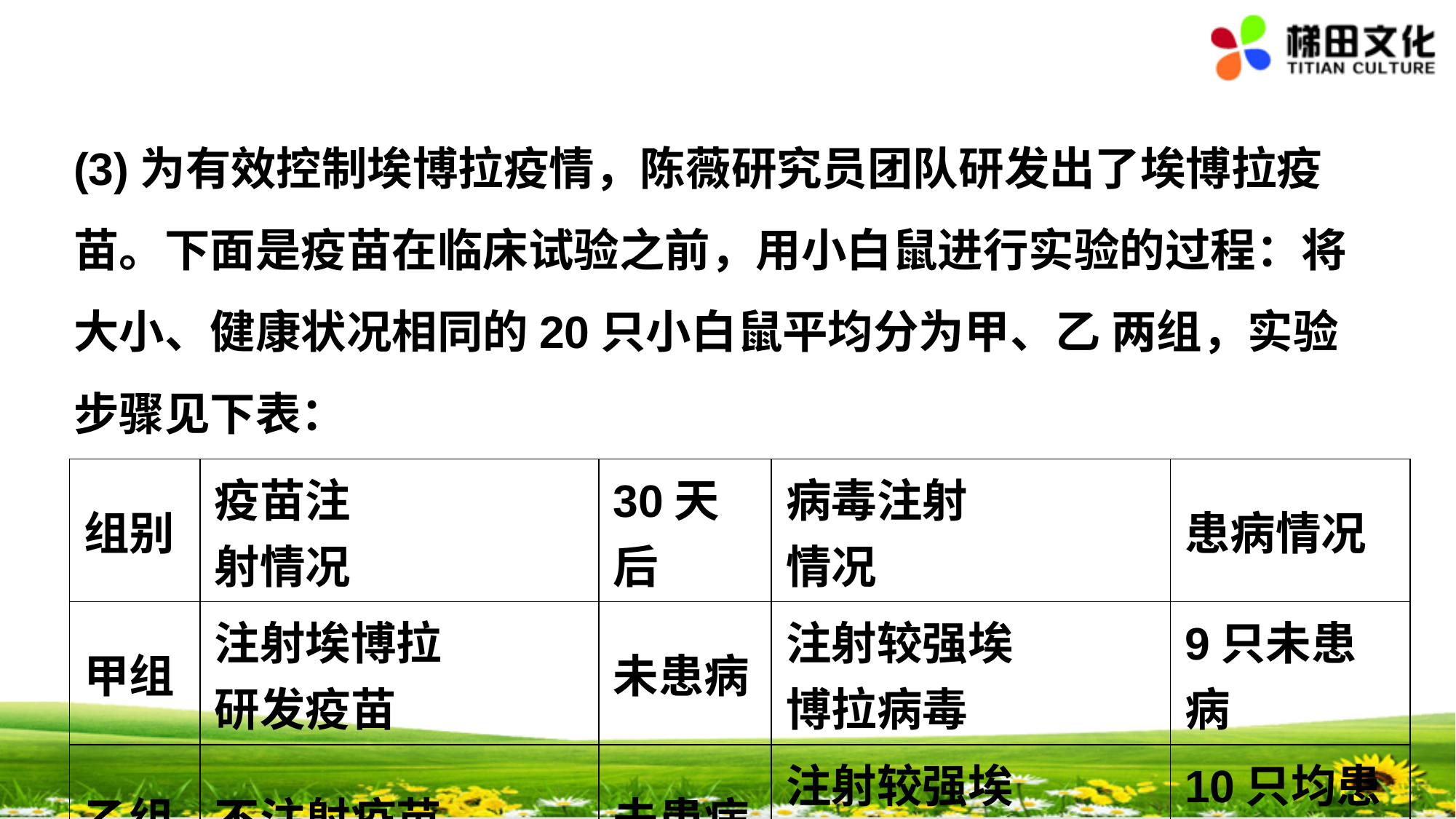

(3)为有效控制埃博拉疫情，陈薇研究员团队研发出了埃博拉疫苗。下面是疫苗在临床试验之前，用小白鼠进行实验的过程：将大小、健康状况相同的20只小白鼠平均分为甲、乙 两组，实验步骤见下表：
| 组别 | 疫苗注 射情况 | 30天后 | 病毒注射 情况 | 患病情况 |
| --- | --- | --- | --- | --- |
| 甲组 | 注射埃博拉 研发疫苗 | 未患病 | 注射较强埃 博拉病毒 | 9只未患病 |
| 乙组 | 不注射疫苗 | 未患病 | 注射较强埃 博拉病毒 | 10只均患病 |